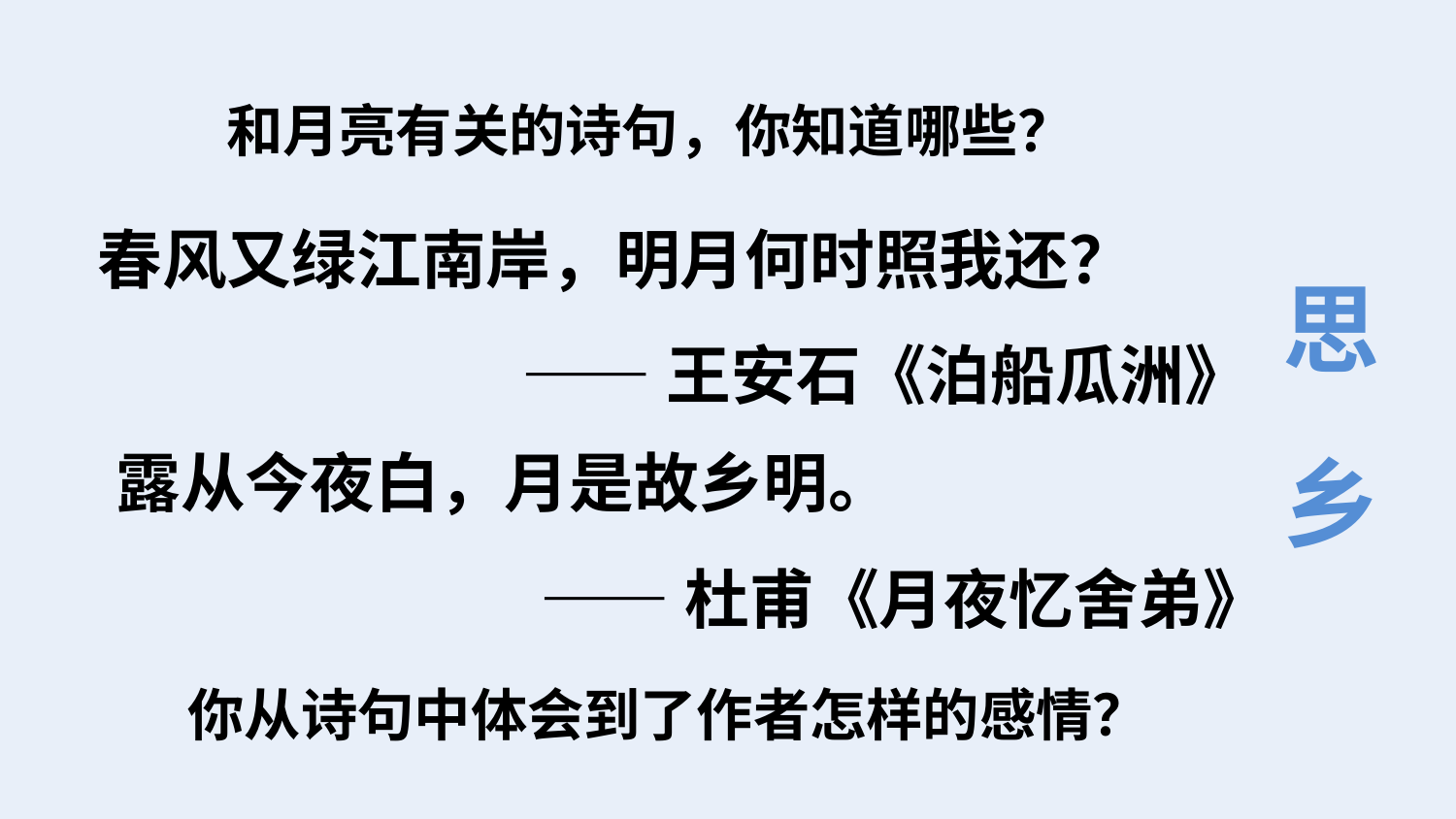

和月亮有关的诗句，你知道哪些？
春风又绿江南岸，明月何时照我还？
——王安石《泊船瓜洲》
思乡
露从今夜白，月是故乡明。
——杜甫《月夜忆舍弟》
    你从诗句中体会到了作者怎样的感情？